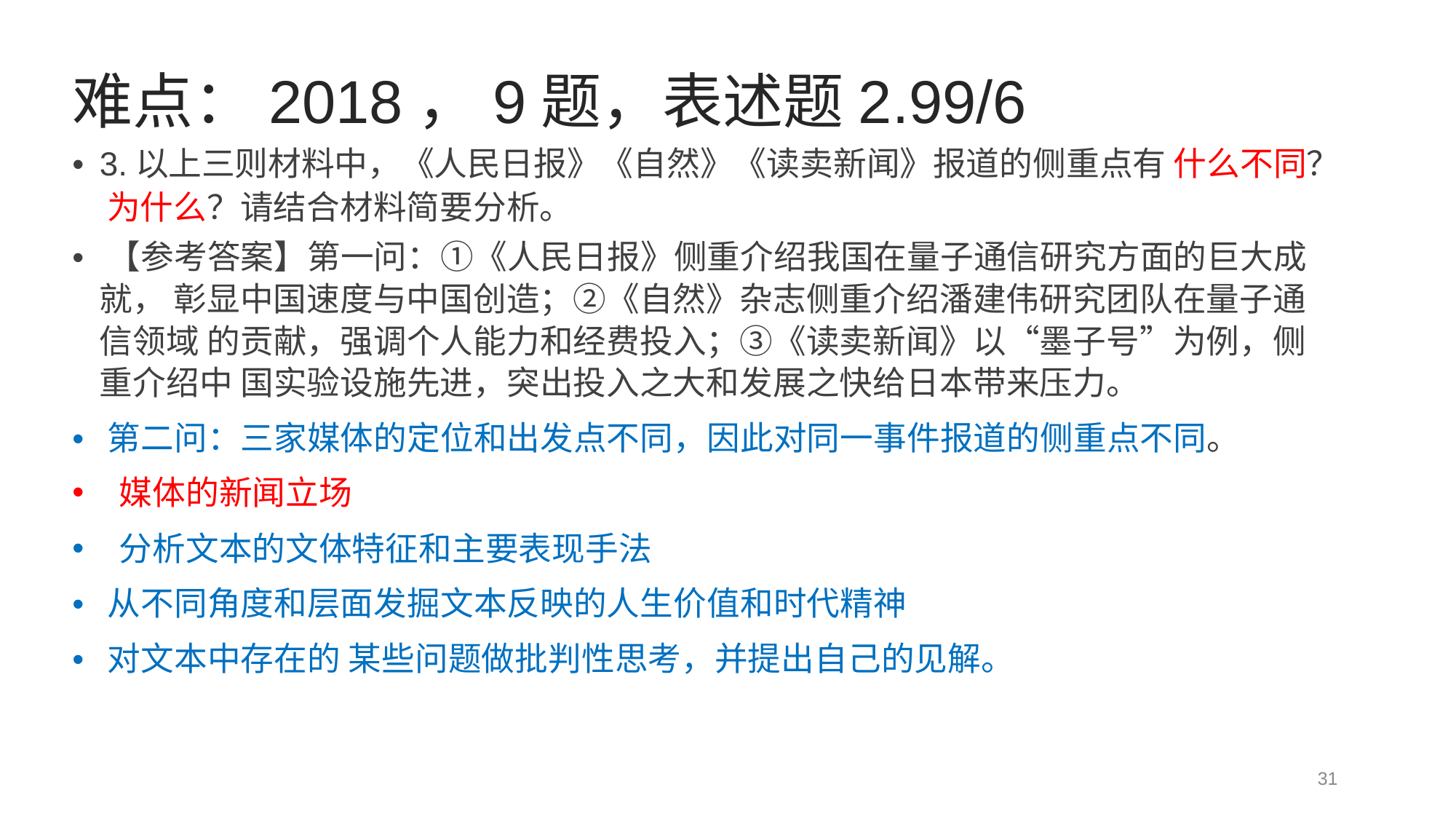

难点：2018，9题，表述题2.99/6
• 3.以上三则材料中，《人民日报》《自然》《读卖新闻》报道的侧重点有 什么不同？ 为什么？请结合材料简要分析。
• 【参考答案】第一问：①《人民日报》侧重介绍我国在量子通信研究方面的巨大成就， 彰显中国速度与中国创造；②《自然》杂志侧重介绍潘建伟研究团队在量子通信领域 的贡献，强调个人能力和经费投入；③《读卖新闻》以“墨子号”为例，侧重介绍中 国实验设施先进，突出投入之大和发展之快给日本带来压力。
• 第二问：三家媒体的定位和出发点不同，因此对同一事件报道的侧重点不同。
媒体的新闻立场
分析文本的文体特征和主要表现手法
•
•
• 从不同角度和层面发掘文本反映的人生价值和时代精神
• 对文本中存在的 某些问题做批判性思考，并提出自己的见解。
31